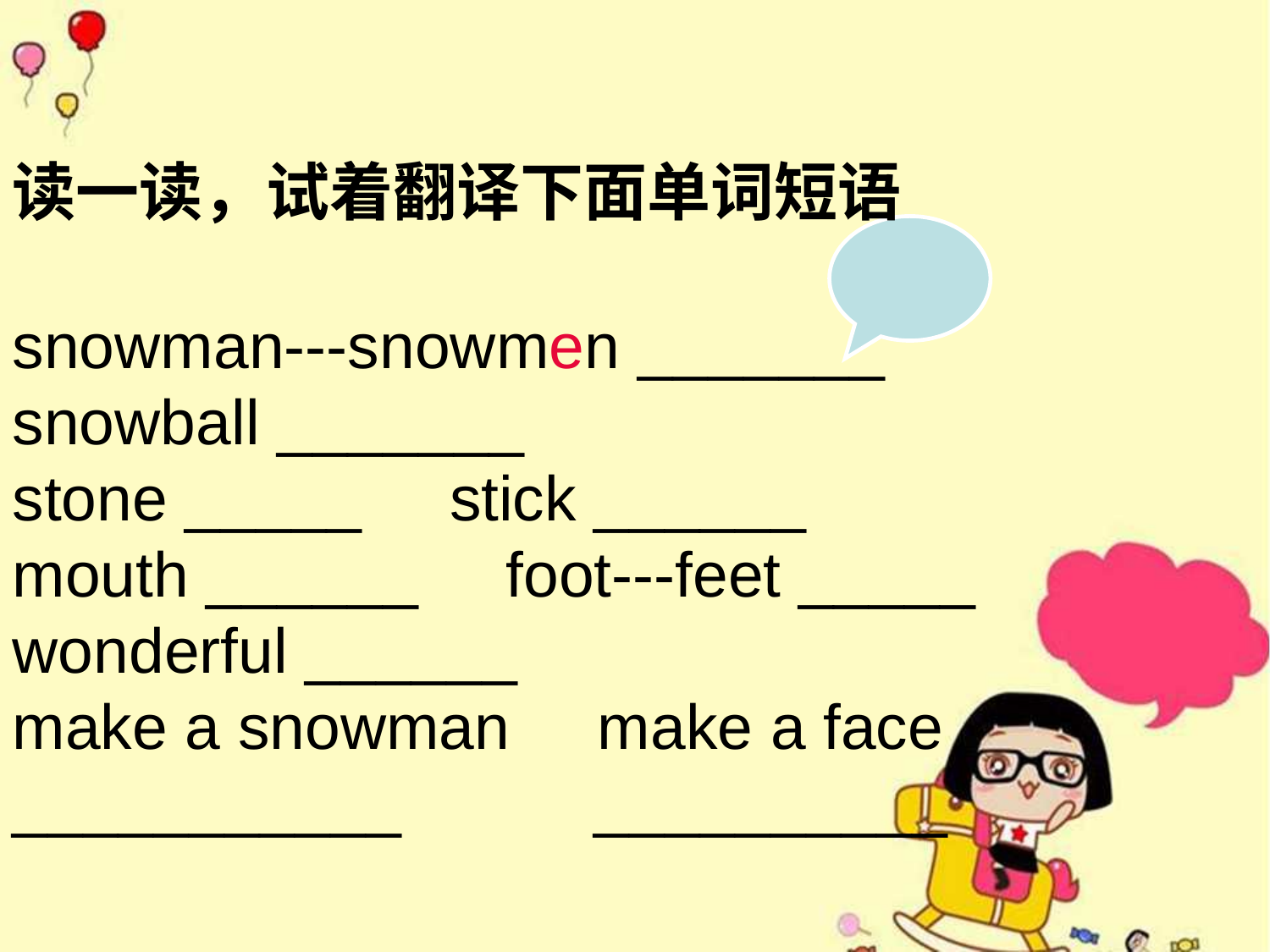

读一读，试着翻译下面单词短语

snowman---snowmen _______
snowball _______
stone _____     stick ______
mouth ______     foot---feet _____
wonderful ______
make a snowman     make a face
___________           __________